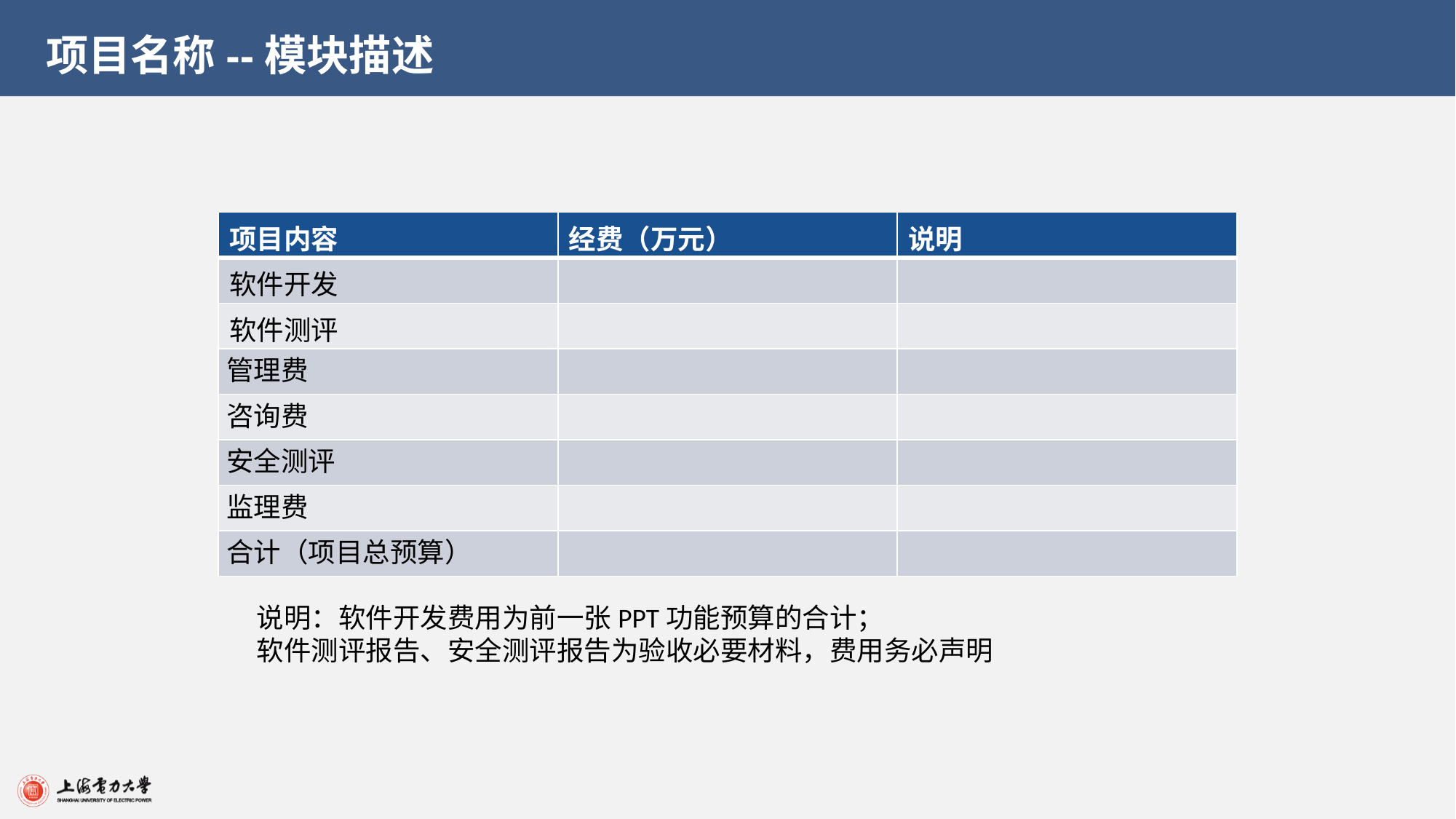

项目名称--模块描述
| 项目内容 | 经费（万元） | 说明 |
| --- | --- | --- |
| 软件开发 |  |  |
| 软件测评 |  |  |
| 管理费 |  |  |
| 咨询费 |  |  |
| 安全测评 |  |  |
| 监理费 |  |  |
| 合计（项目总预算） |  |  |
说明：软件开发费用为前一张PPT功能预算的合计；
软件测评报告、安全测评报告为验收必要材料，费用务必声明